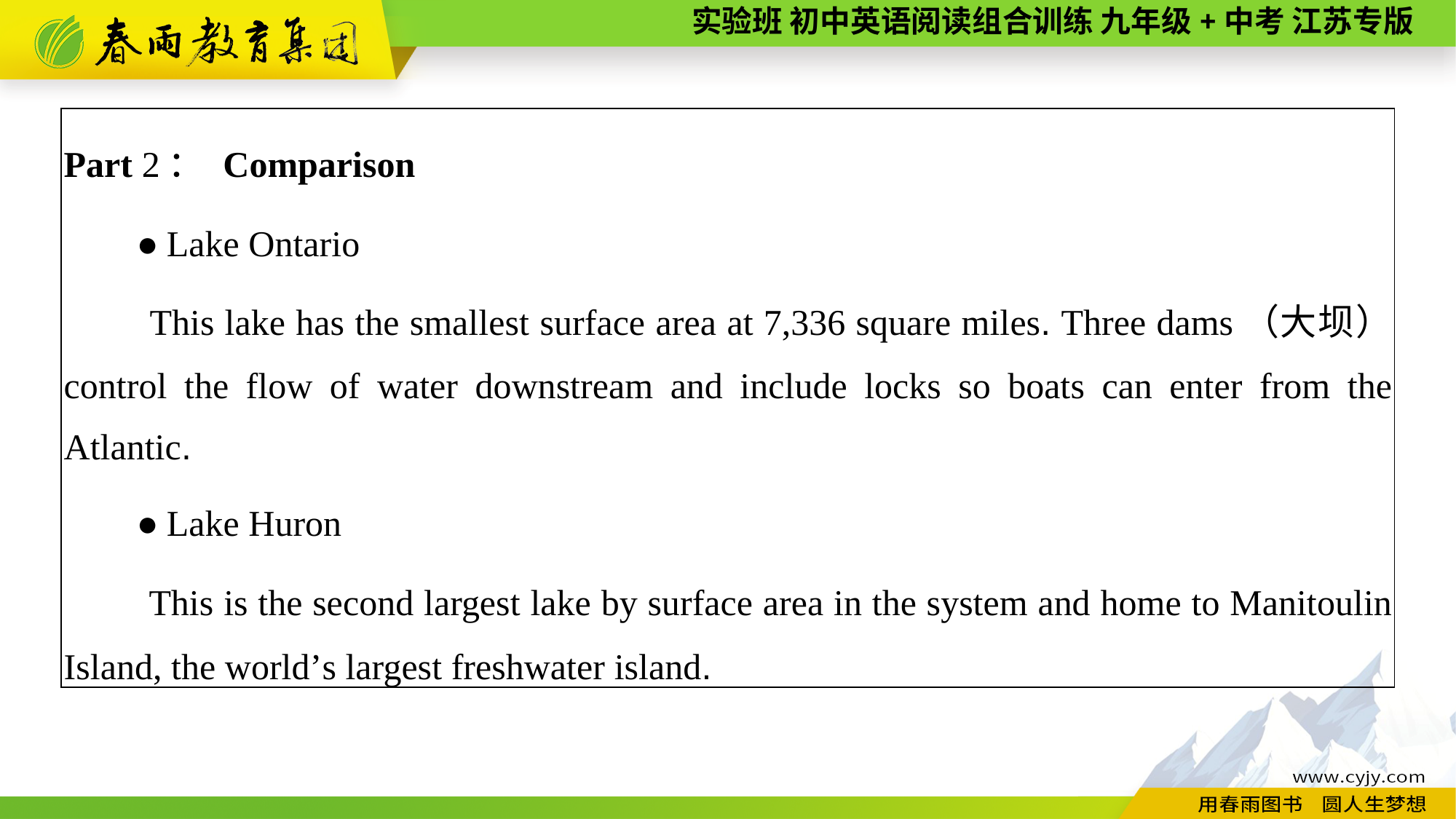

| Part 2： Comparison 　　●Lake Ontario 　　This lake has the smallest surface area at 7,336 square miles. Three dams（大坝） control the flow of water downstream and include locks so boats can enter from the Atlantic. 　　●Lake Huron 　　This is the second largest lake by surface area in the system and home to Manitoulin Island, the world’s largest freshwater island. |
| --- |